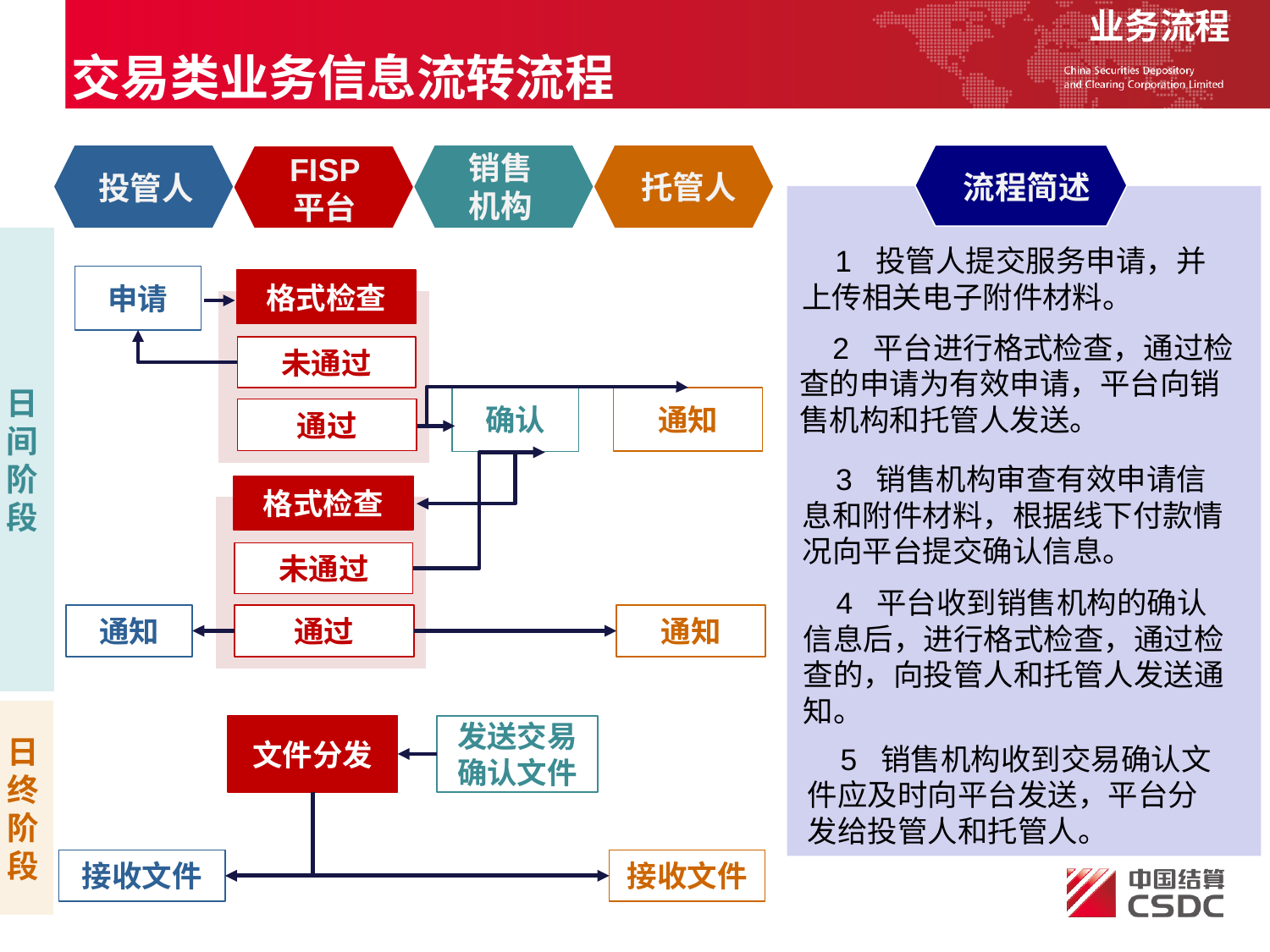

业务流程
交易类业务信息流转流程

流程简述

销售
机构

投管人

托管人

FISP
平台

日间阶段
    1  投管人提交服务申请，并上传相关电子附件材料。
申请
格式检查

未通过
通过
    2  平台进行格式检查，通过检查的申请为有效申请，平台向销售机构和托管人发送。
确认
通知
    3  销售机构审查有效申请信息和附件材料，根据线下付款情况向平台提交确认信息。
格式检查

未通过
通过
    4  平台收到销售机构的确认信息后，进行格式检查，通过检查的，向投管人和托管人发送通知。
通知
通知
日终阶段
发送交易确认文件
文件分发
接收文件
接收文件
    5  销售机构收到交易确认文件应及时向平台发送，平台分发给投管人和托管人。